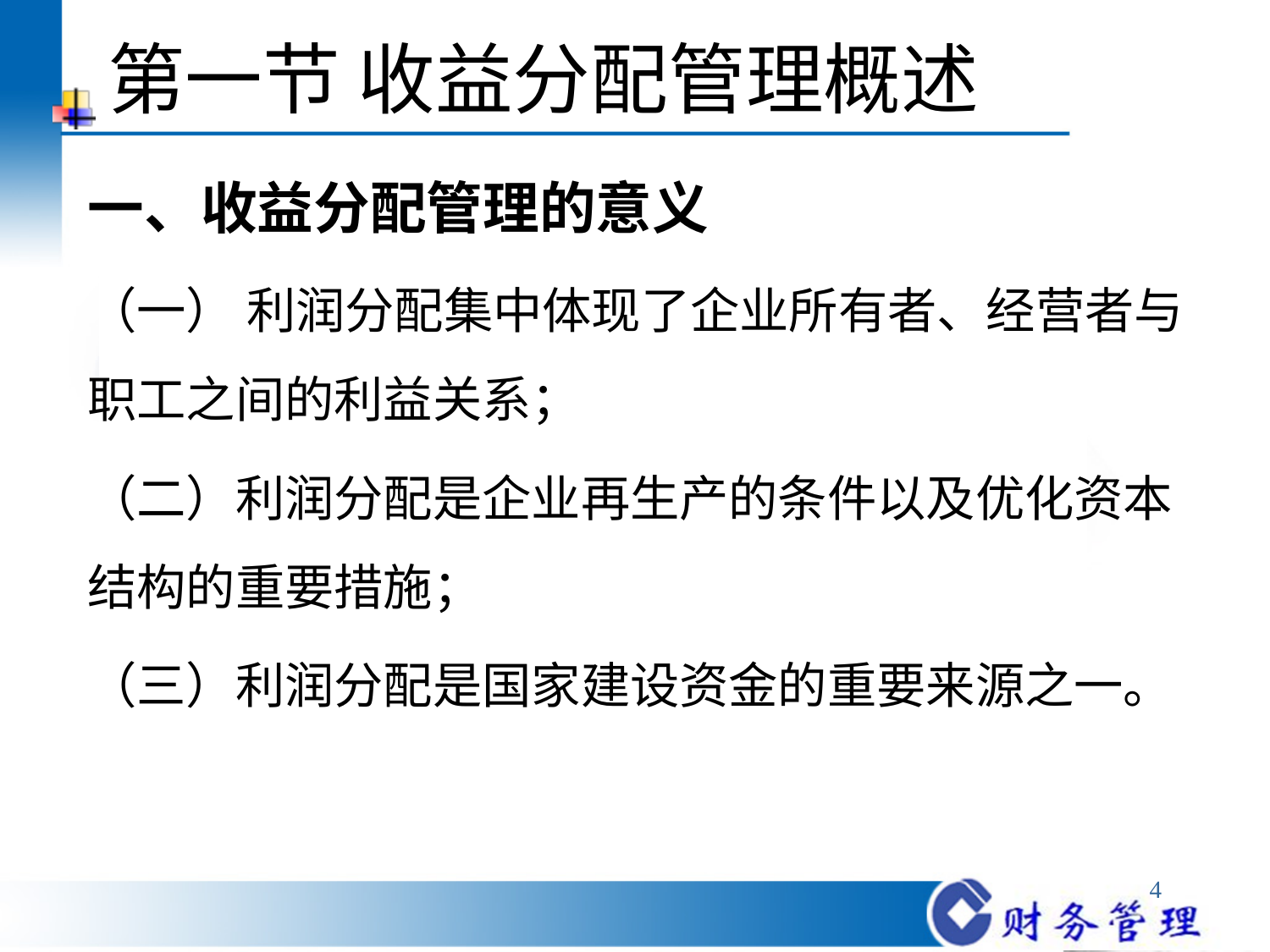

# 第一节 收益分配管理概述
一、收益分配管理的意义
（一） 利润分配集中体现了企业所有者、经营者与职工之间的利益关系；
（二）利润分配是企业再生产的条件以及优化资本结构的重要措施；
（三）利润分配是国家建设资金的重要来源之一。

4